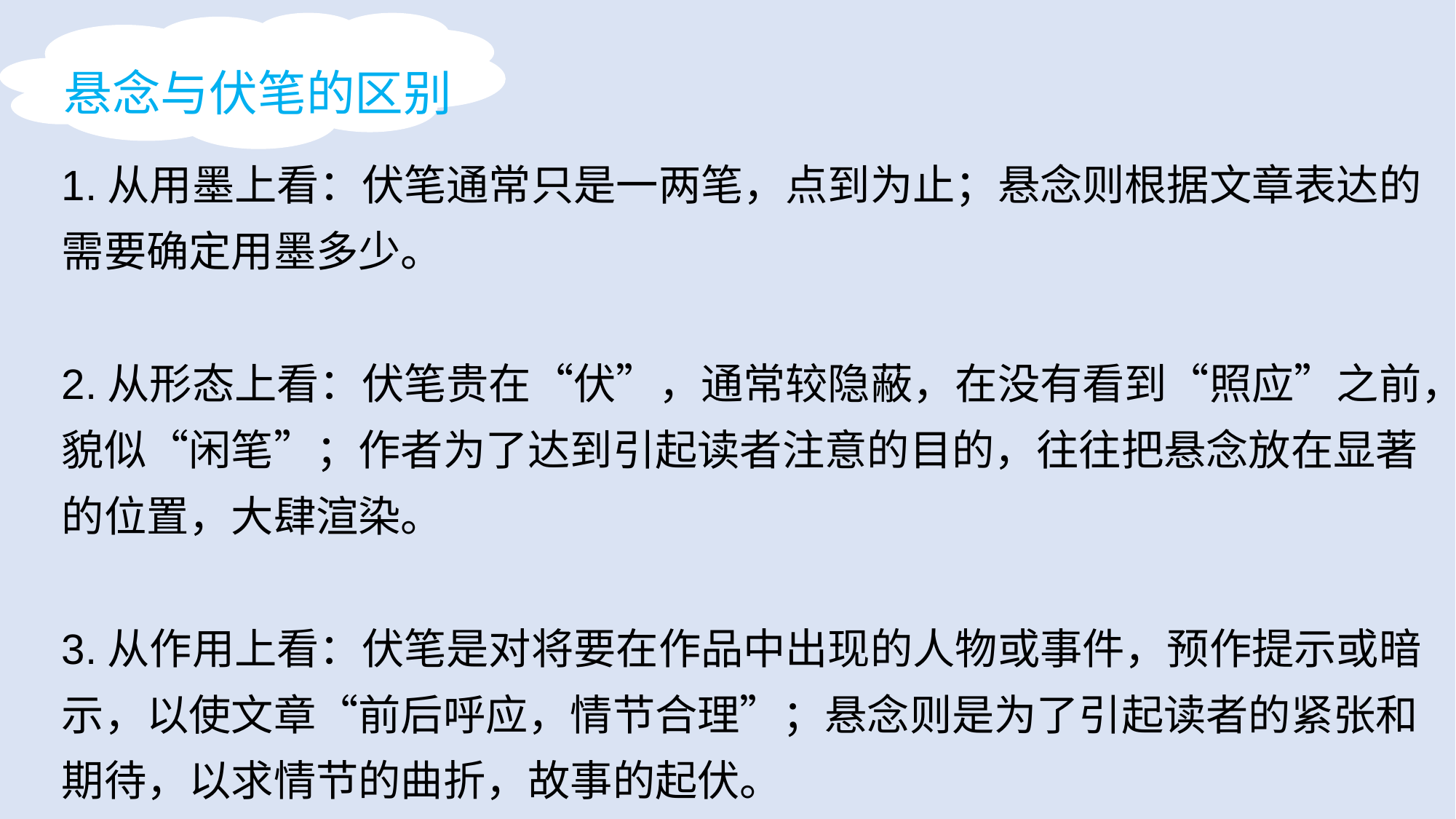

悬念与伏笔的区别
1.从用墨上看：伏笔通常只是一两笔，点到为止；悬念则根据文章表达的需要确定用墨多少。

2.从形态上看：伏笔贵在“伏”，通常较隐蔽，在没有看到“照应”之前，貌似“闲笔”；作者为了达到引起读者注意的目的，往往把悬念放在显著的位置，大肆渲染。

3.从作用上看：伏笔是对将要在作品中出现的人物或事件，预作提示或暗示，以使文章“前后呼应，情节合理”；悬念则是为了引起读者的紧张和期待，以求情节的曲折，故事的起伏。